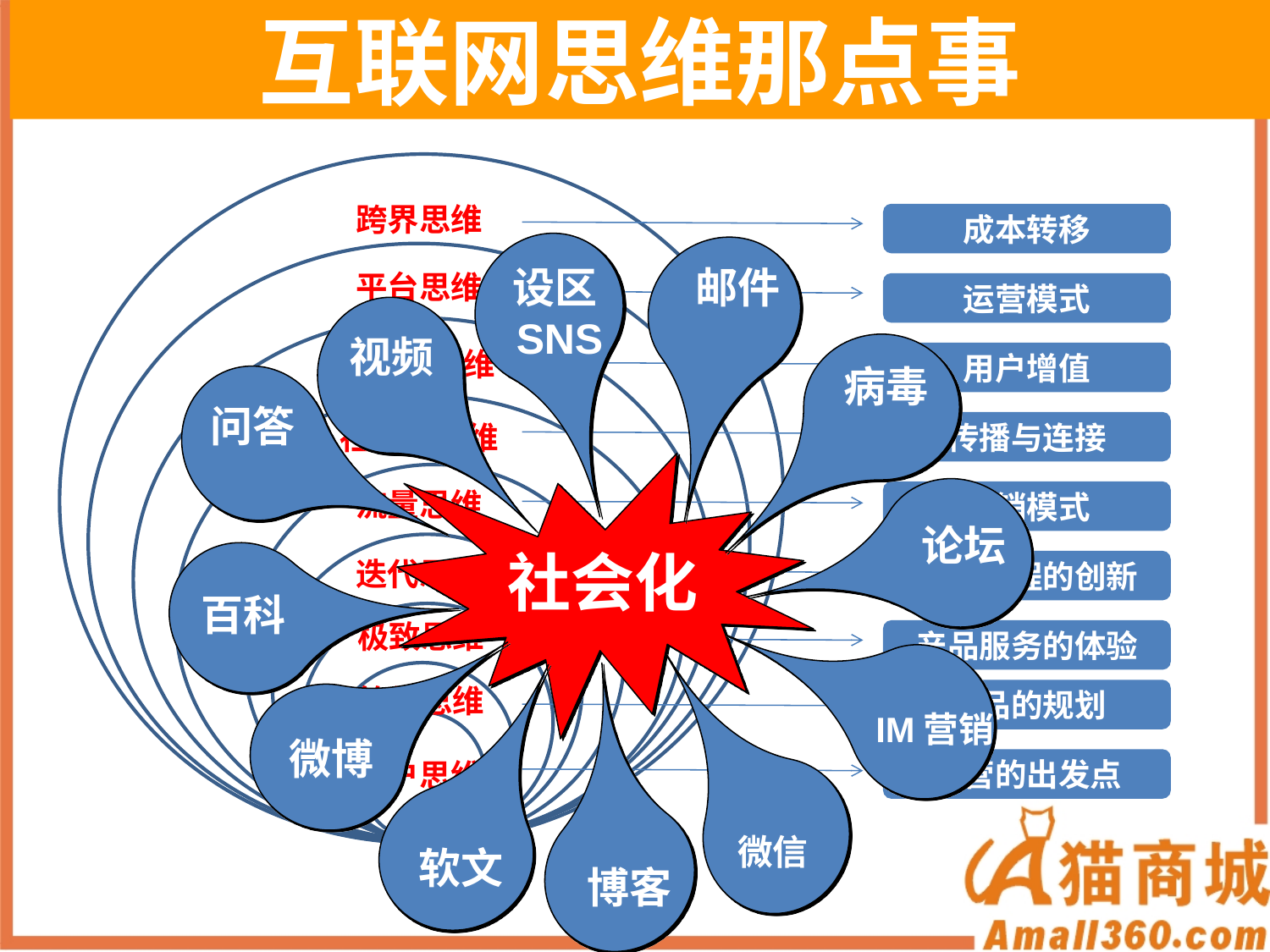

互联网思维那点事

跨界思维
成本转移

     设区
    SNS
    邮件
平台思维
运营模式

   视频

大数据思维
用户增值
      病毒

  问答

社会化思维
传播与连接
社会化

流量思维

营销模式
    论坛

迭代思维
业务流程的创新
百科

极致思维
产品服务的体验

简约思维
产品的规划

IM营销

   微博
用户思维
经营的出发点

    微信
  软文
   博客